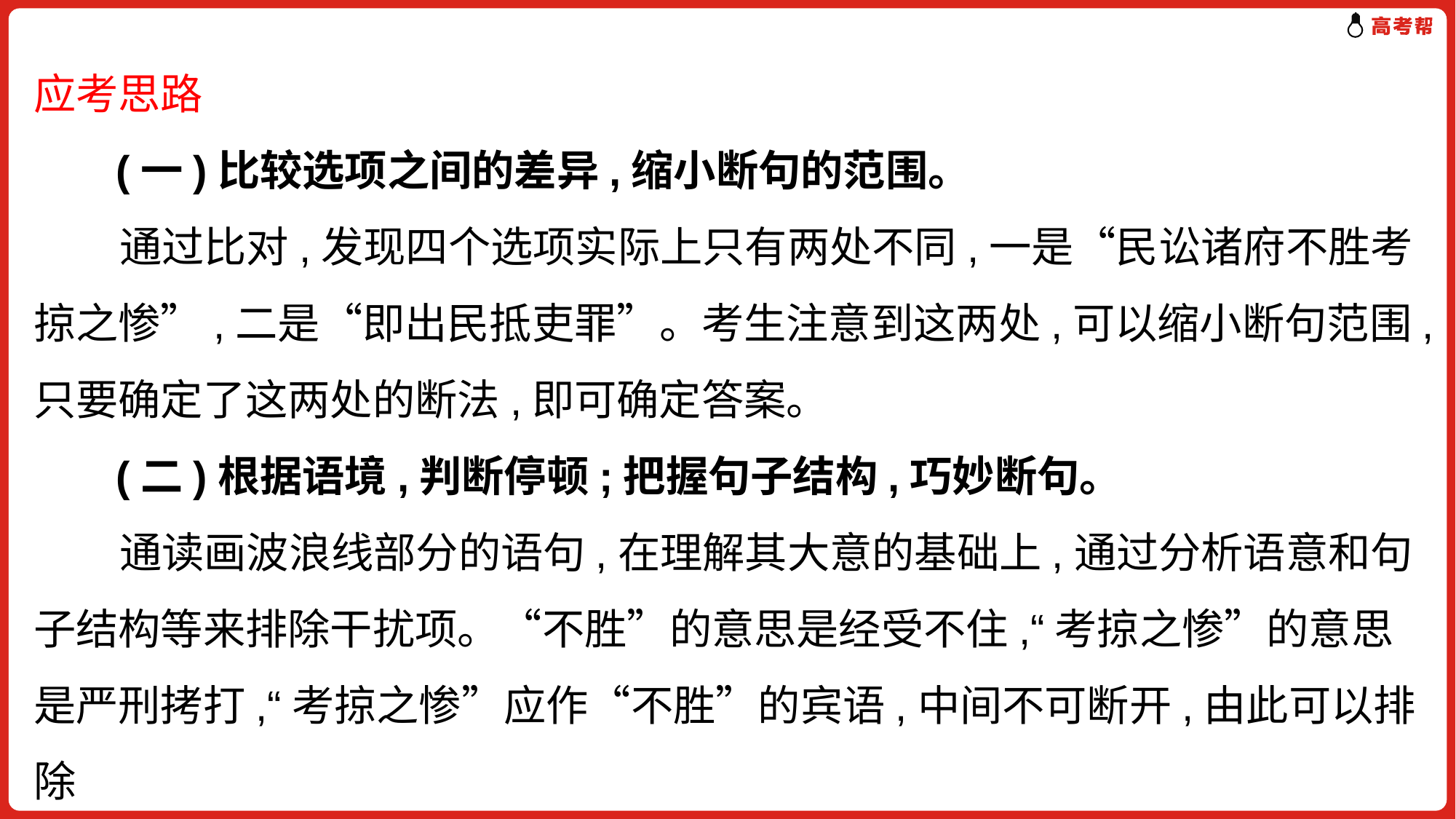

应考思路
       (一)比较选项之间的差异,缩小断句的范围。
        通过比对,发现四个选项实际上只有两处不同,一是“民讼诸府不胜考掠之惨”,二是“即出民抵吏罪”。考生注意到这两处,可以缩小断句范围,只要确定了这两处的断法,即可确定答案。
       (二)根据语境,判断停顿;把握句子结构,巧妙断句。
        通读画波浪线部分的语句,在理解其大意的基础上,通过分析语意和句子结构等来排除干扰项。“不胜”的意思是经受不住,“考掠之惨”的意思是严刑拷打,“考掠之惨”应作“不胜”的宾语,中间不可断开,由此可以排除